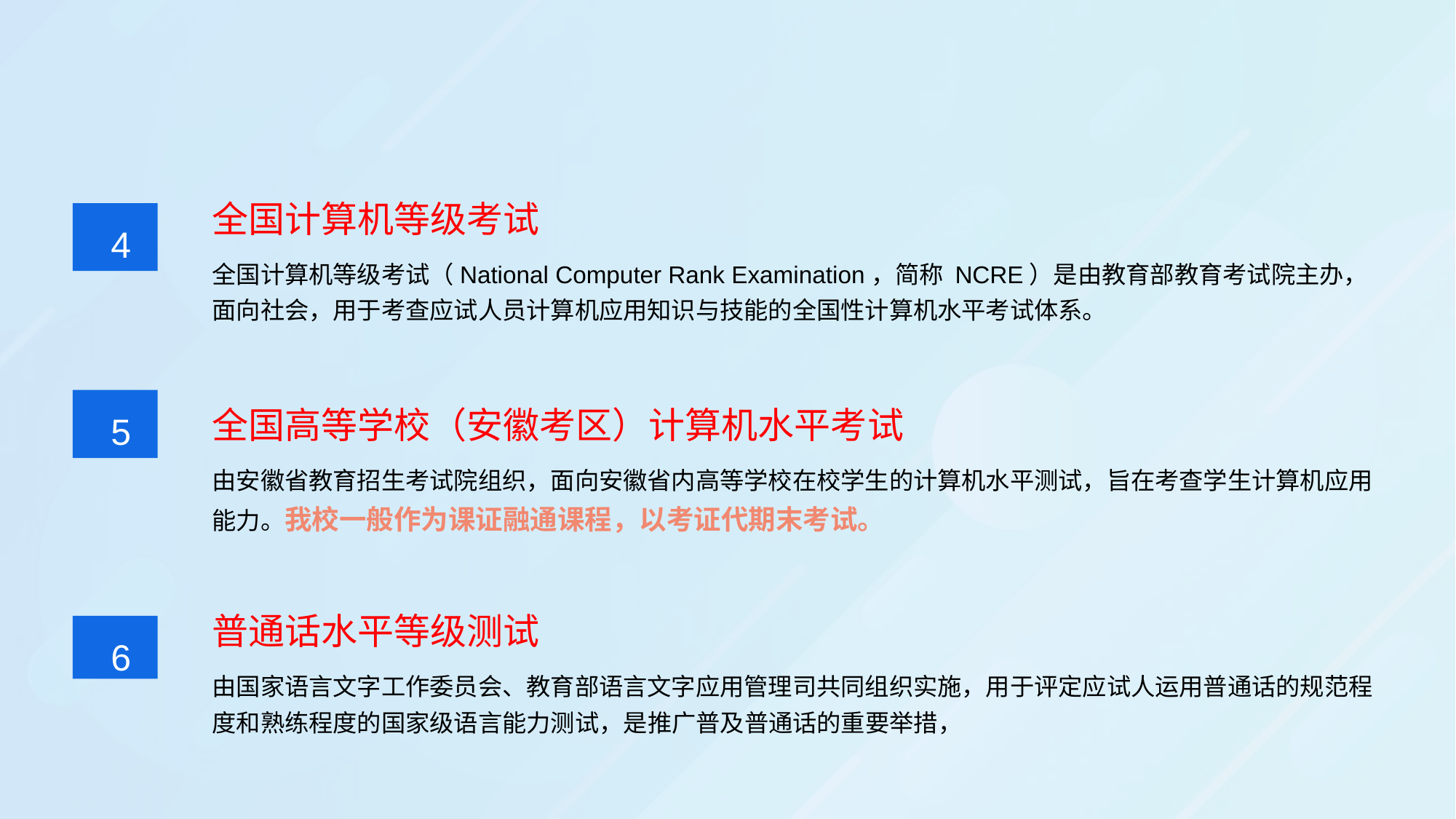

全国计算机等级考试
4
全国计算机等级考试（National Computer Rank Examination，简称 NCRE）是由教育部教育考试院主办，面向社会，用于考查应试人员计算机应用知识与技能的全国性计算机水平考试体系。
5
全国高等学校（安徽考区）计算机水平考试
由安徽省教育招生考试院组织，面向安徽省内高等学校在校学生的计算机水平测试，旨在考查学生计算机应用能力。我校一般作为课证融通课程，以考证代期末考试。
普通话水平等级测试
6
由国家语言文字工作委员会、教育部语言文字应用管理司共同组织实施，用于评定应试人运用普通话的规范程度和熟练程度的国家级语言能力测试，是推广普及普通话的重要举措，